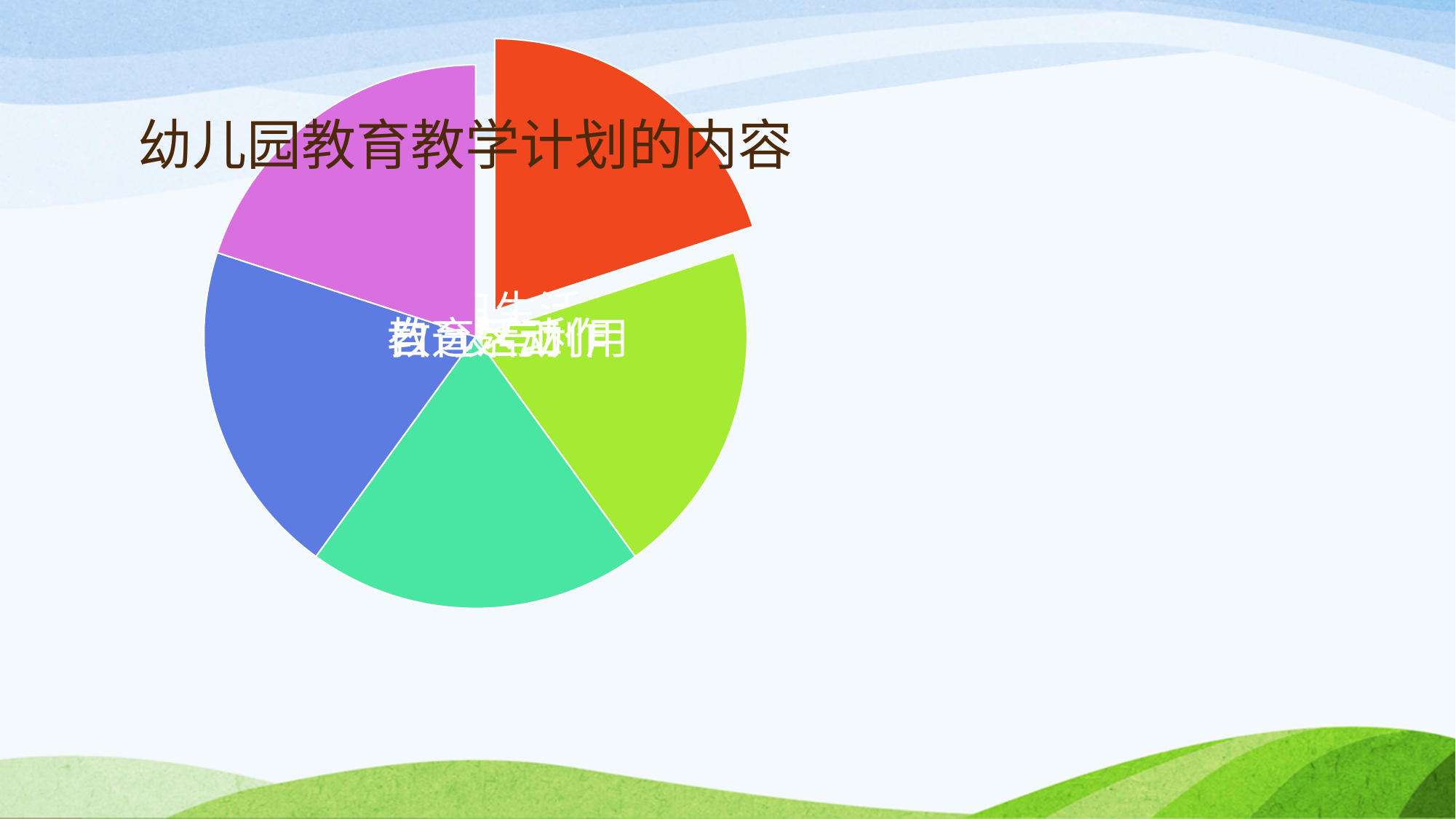

# 幼儿园教育教学计划的内容
一日生活
家长社区工作
环境创设与利用
自选活动
教育活动